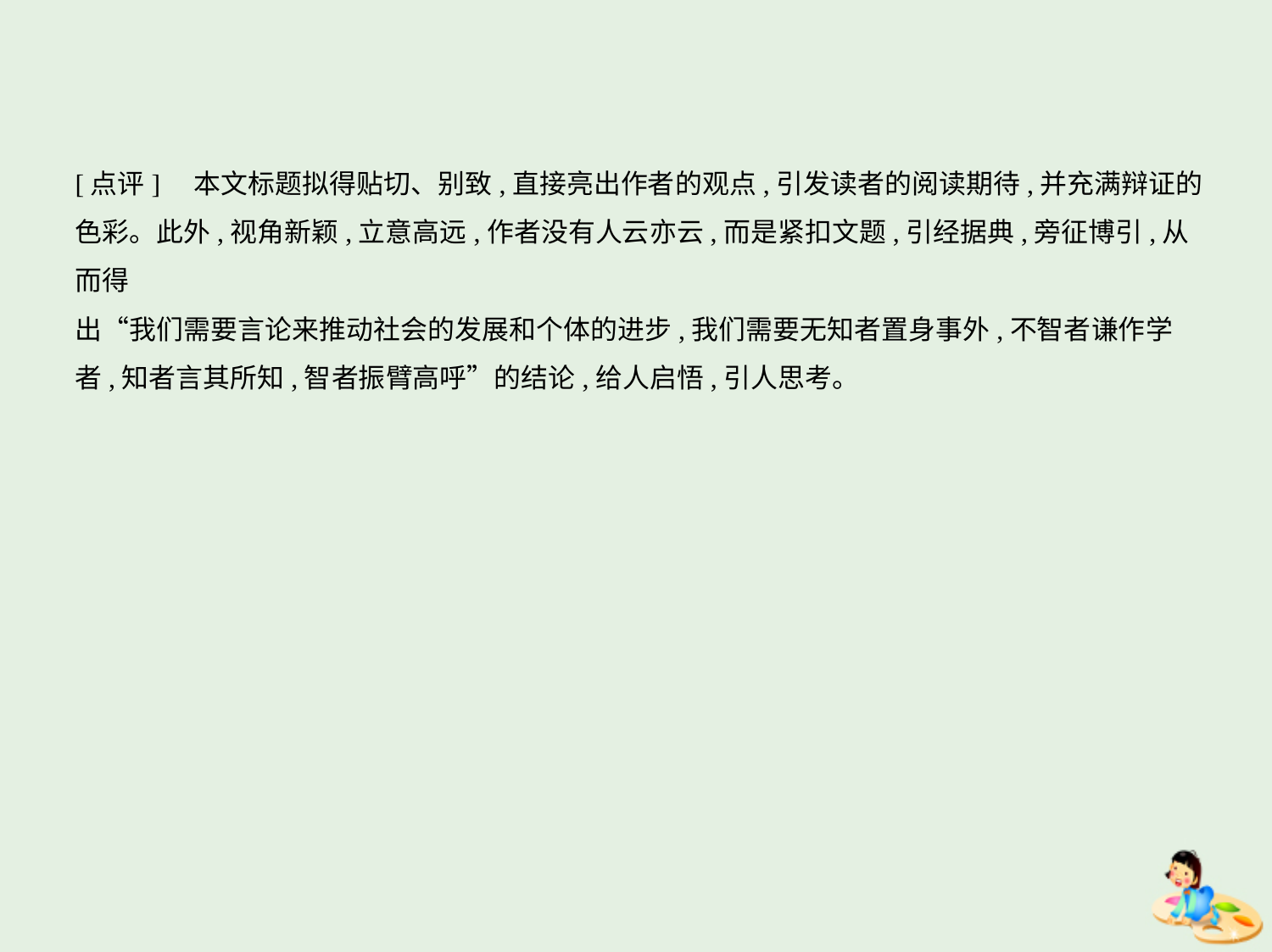

[点评]　本文标题拟得贴切、别致,直接亮出作者的观点,引发读者的阅读期待,并充满辩证的
色彩。此外,视角新颖,立意高远,作者没有人云亦云,而是紧扣文题,引经据典,旁征博引,从而得
出“我们需要言论来推动社会的发展和个体的进步,我们需要无知者置身事外,不智者谦作学
者,知者言其所知,智者振臂高呼”的结论,给人启悟,引人思考。